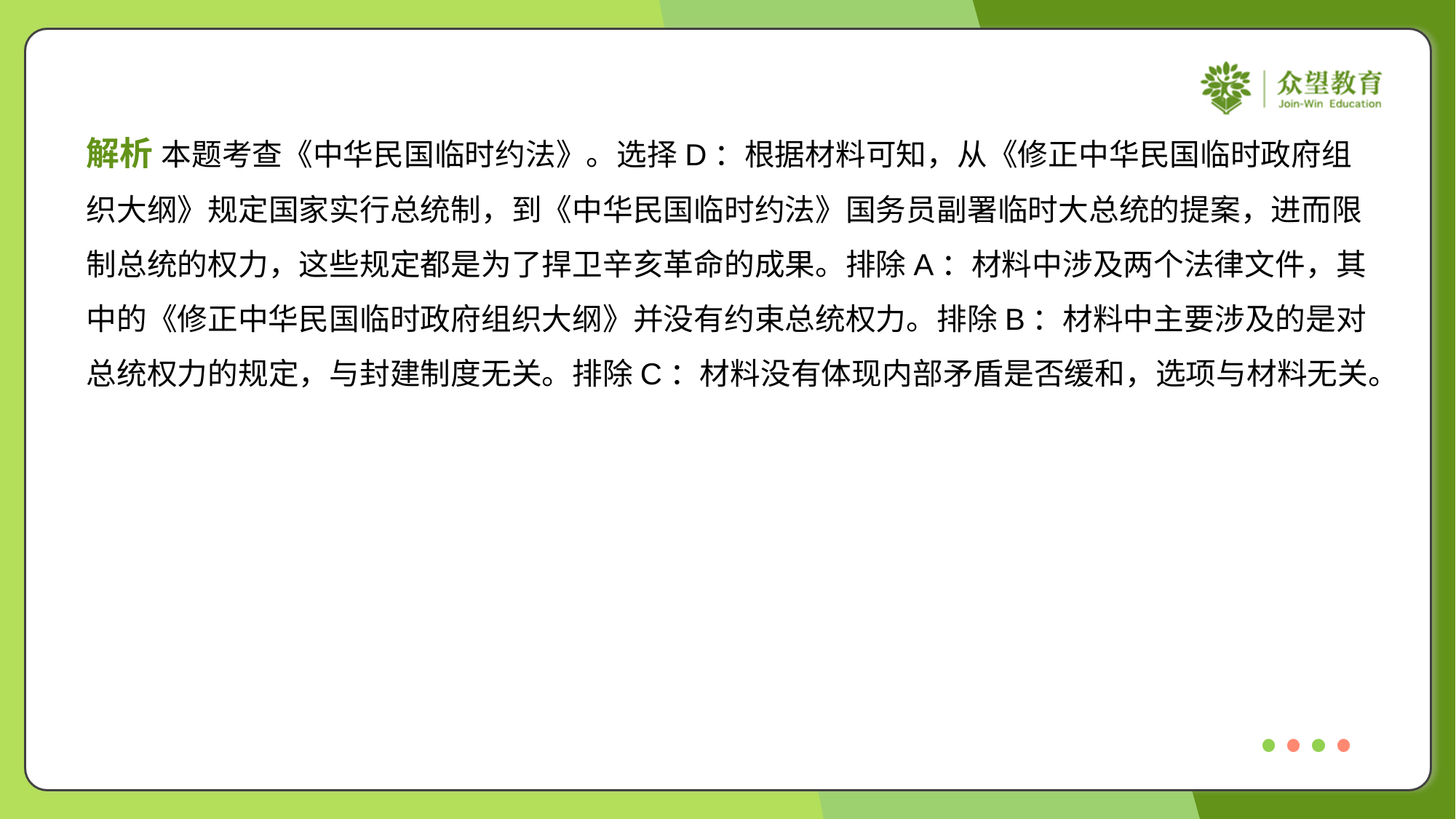

解析 本题考查《中华民国临时约法》。选择D：根据材料可知，从《修正中华民国临时政府组
织大纲》规定国家实行总统制，到《中华民国临时约法》国务员副署临时大总统的提案，进而限
制总统的权力，这些规定都是为了捍卫辛亥革命的成果。排除A：材料中涉及两个法律文件，其
中的《修正中华民国临时政府组织大纲》并没有约束总统权力。排除B：材料中主要涉及的是对
总统权力的规定，与封建制度无关。排除C：材料没有体现内部矛盾是否缓和，选项与材料无关。